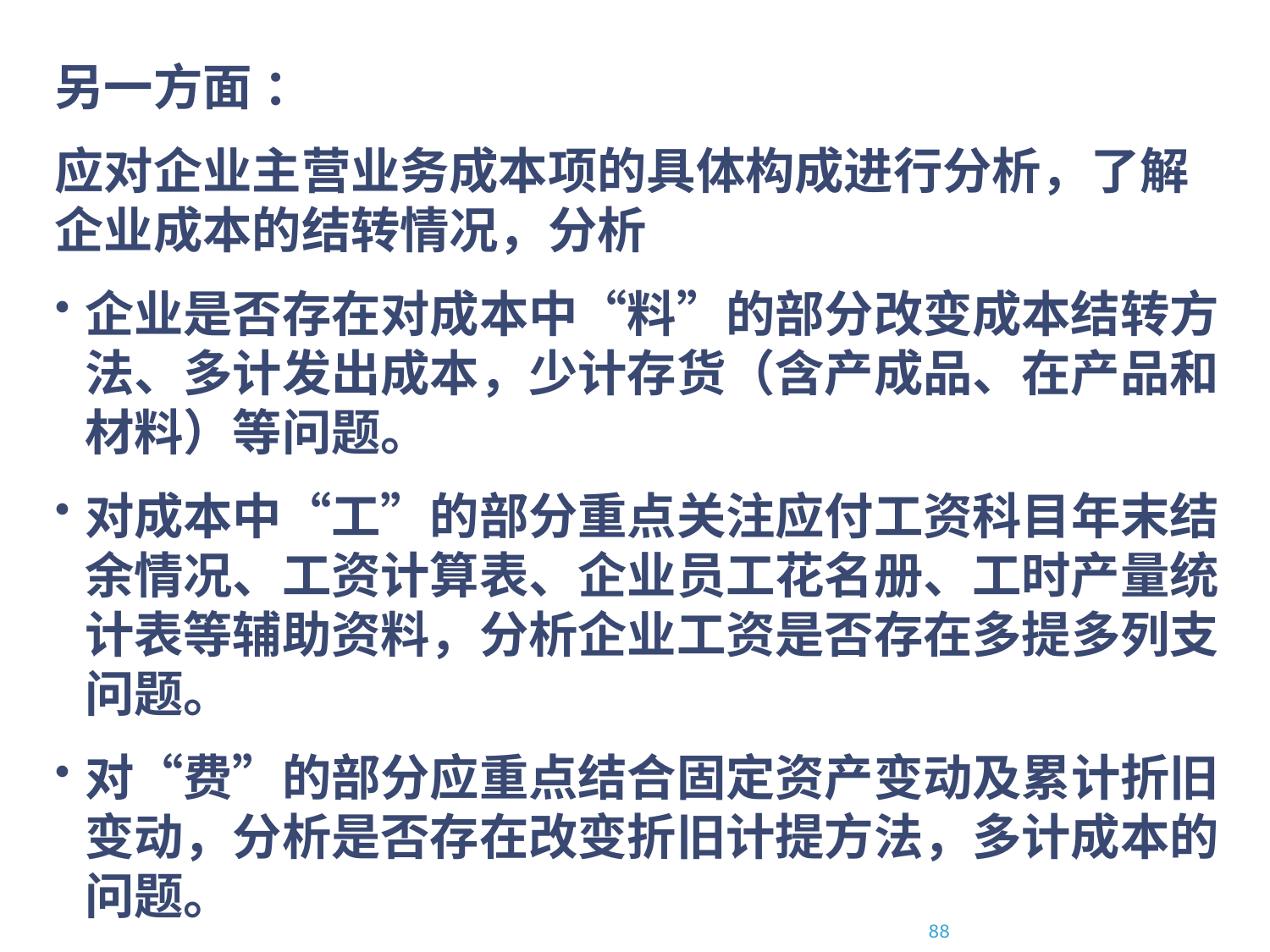

另一方面 ：
应对企业主营业务成本项的具体构成进行分析，了解企业成本的结转情况，分析
企业是否存在对成本中“料”的部分改变成本结转方法、多计发出成本，少计存货（含产成品、在产品和材料）等问题。
对成本中“工”的部分重点关注应付工资科目年末结余情况、工资计算表、企业员工花名册、工时产量统计表等辅助资料，分析企业工资是否存在多提多列支问题。
对“费”的部分应重点结合固定资产变动及累计折旧变动，分析是否存在改变折旧计提方法，多计成本的问题。
2015/7/20
88